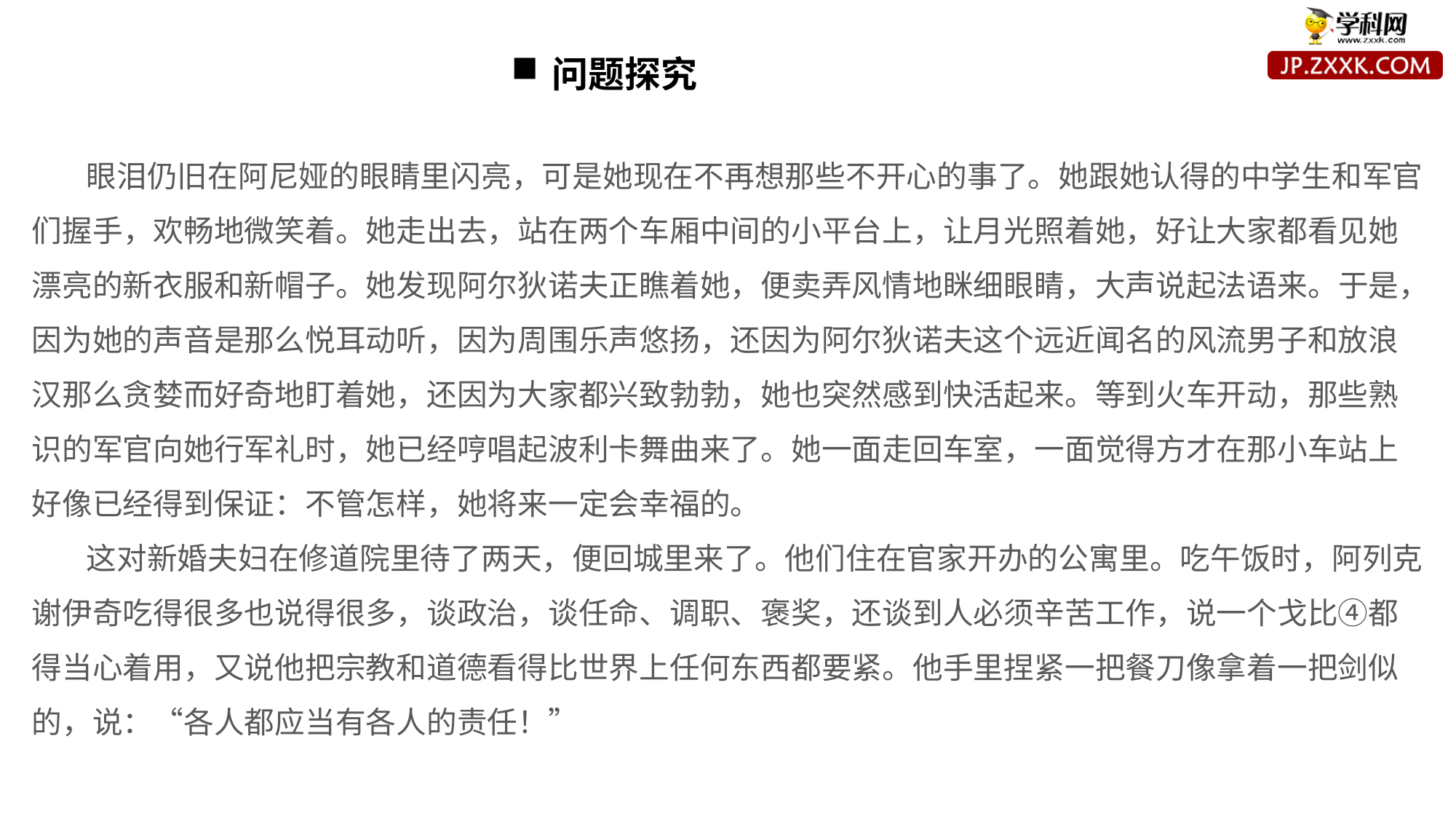

问题探究
眼泪仍旧在阿尼娅的眼睛里闪亮，可是她现在不再想那些不开心的事了。她跟她认得的中学生和军官们握手，欢畅地微笑着。她走出去，站在两个车厢中间的小平台上，让月光照着她，好让大家都看见她漂亮的新衣服和新帽子。她发现阿尔狄诺夫正瞧着她，便卖弄风情地眯细眼睛，大声说起法语来。于是，因为她的声音是那么悦耳动听，因为周围乐声悠扬，还因为阿尔狄诺夫这个远近闻名的风流男子和放浪汉那么贪婪而好奇地盯着她，还因为大家都兴致勃勃，她也突然感到快活起来。等到火车开动，那些熟识的军官向她行军礼时，她已经哼唱起波利卡舞曲来了。她一面走回车室，一面觉得方才在那小车站上好像已经得到保证：不管怎样，她将来一定会幸福的。
这对新婚夫妇在修道院里待了两天，便回城里来了。他们住在官家开办的公寓里。吃午饭时，阿列克谢伊奇吃得很多也说得很多，谈政治，谈任命、调职、褒奖，还谈到人必须辛苦工作，说一个戈比④都得当心着用，又说他把宗教和道德看得比世界上任何东西都要紧。他手里捏紧一把餐刀像拿着一把剑似的，说：“各人都应当有各人的责任！”